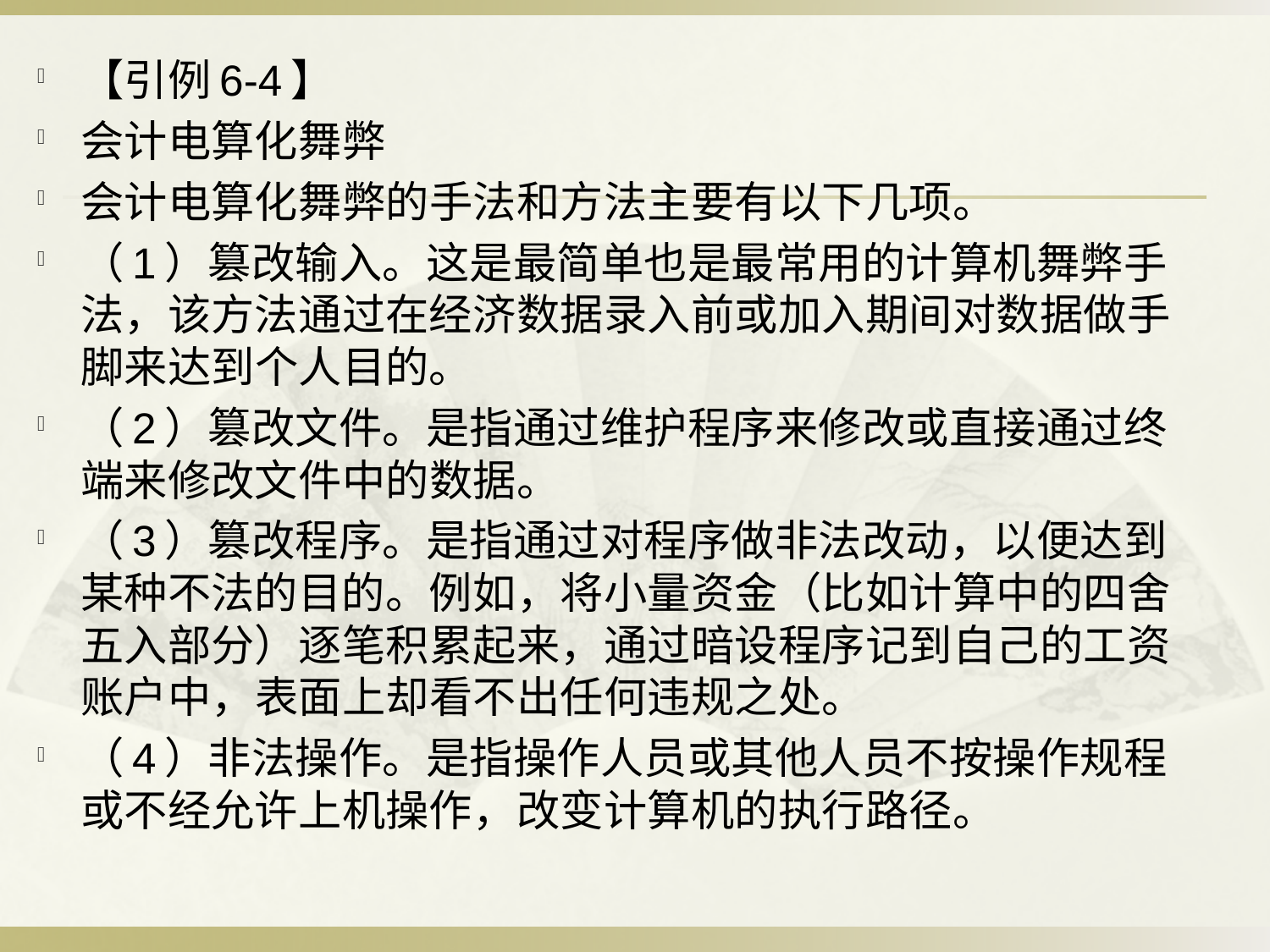

【引例6-4】
会计电算化舞弊
会计电算化舞弊的手法和方法主要有以下几项。
（1）篡改输入。这是最简单也是最常用的计算机舞弊手法，该方法通过在经济数据录入前或加入期间对数据做手脚来达到个人目的。
（2）篡改文件。是指通过维护程序来修改或直接通过终端来修改文件中的数据。
（3）篡改程序。是指通过对程序做非法改动，以便达到某种不法的目的。例如，将小量资金（比如计算中的四舍五入部分）逐笔积累起来，通过暗设程序记到自己的工资账户中，表面上却看不出任何违规之处。
（4）非法操作。是指操作人员或其他人员不按操作规程或不经允许上机操作，改变计算机的执行路径。